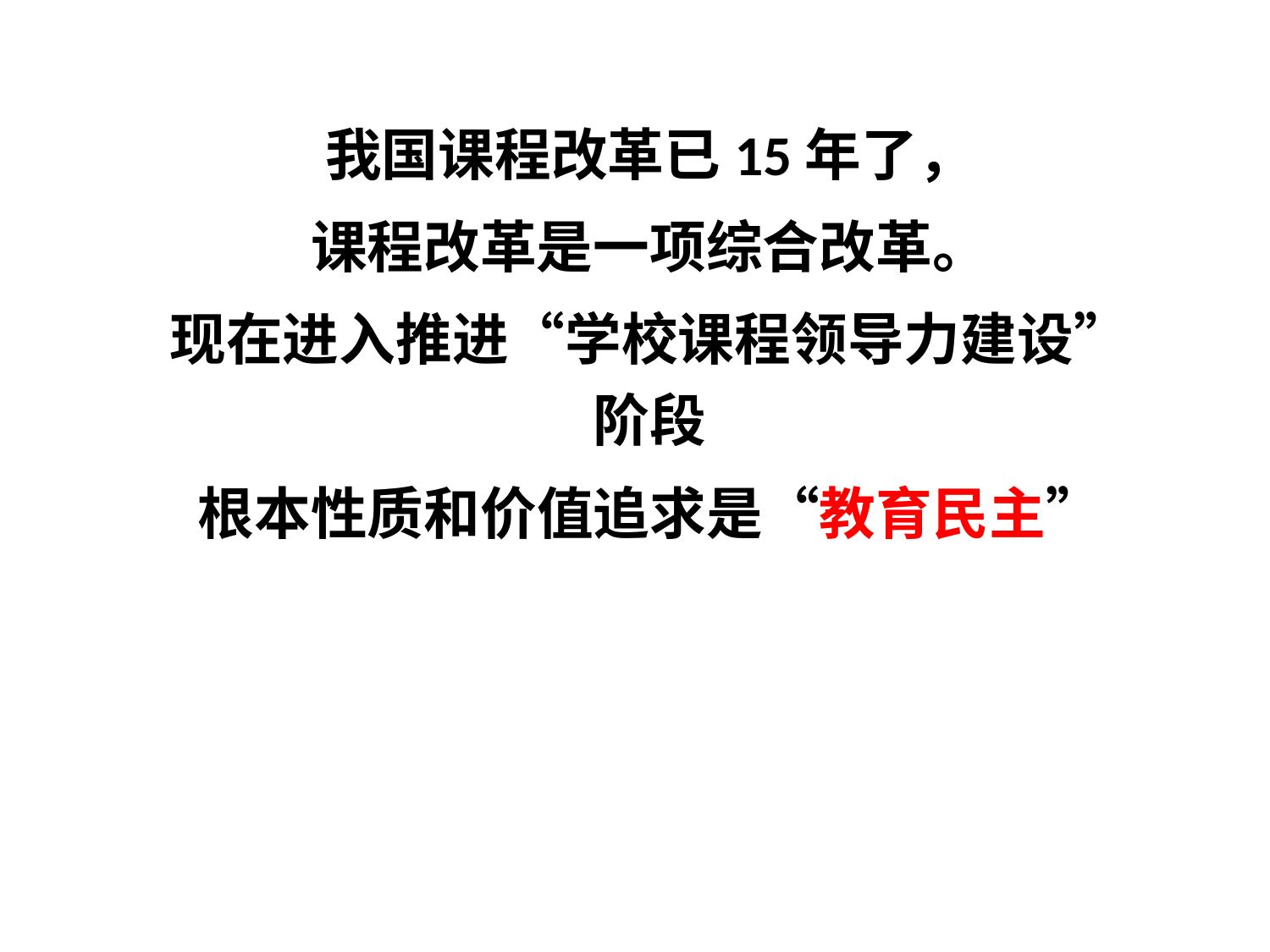

我国课程改革已15年了，
课程改革是一项综合改革。
现在进入推进“学校课程领导力建设”阶段
根本性质和价值追求是“教育民主”